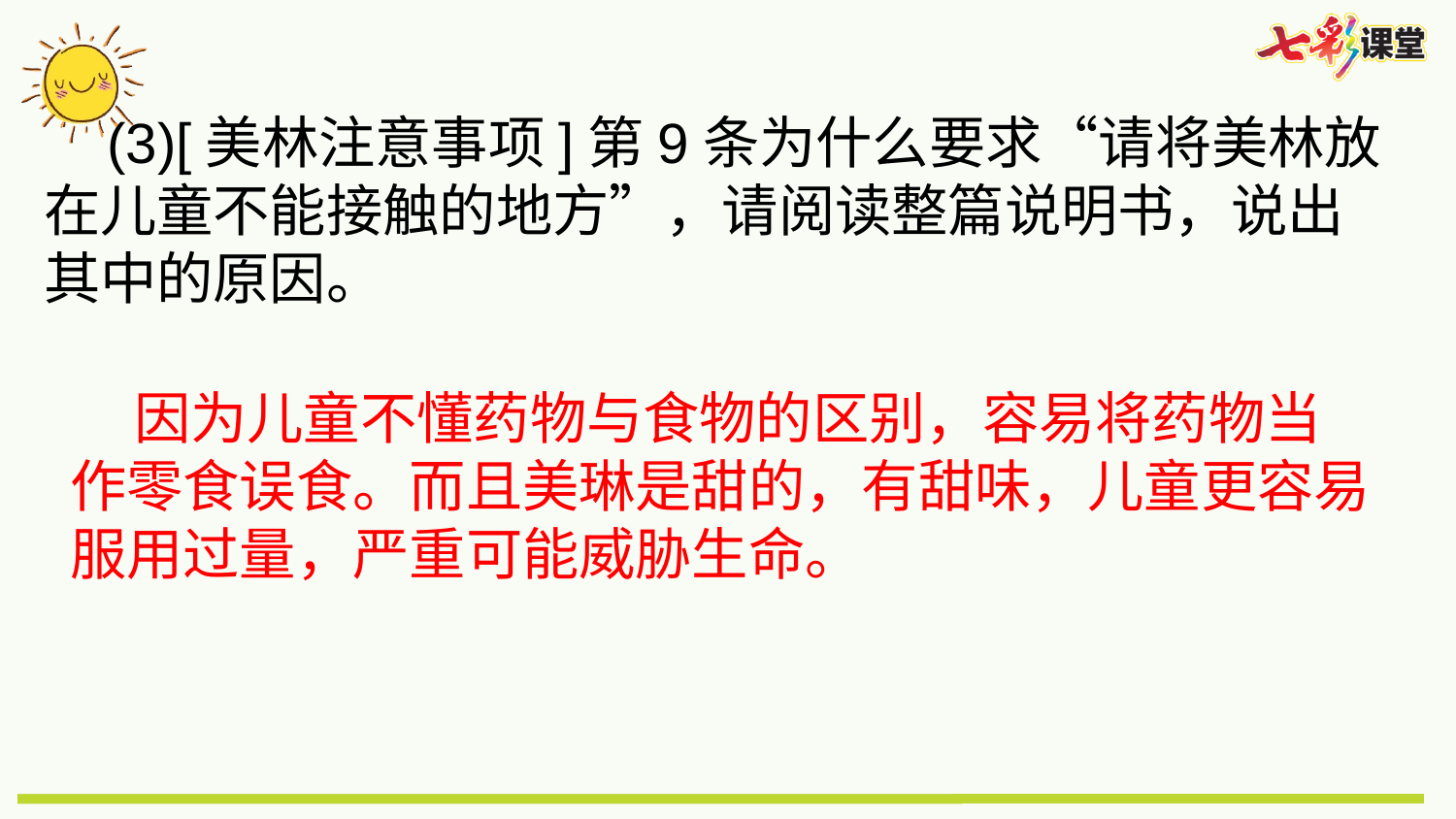

(3)[美林注意事项]第9条为什么要求“请将美林放在儿童不能接触的地方”，请阅读整篇说明书，说出其中的原因。
    因为儿童不懂药物与食物的区别，容易将药物当作零食误食。而且美琳是甜的，有甜味，儿童更容易服用过量，严重可能威胁生命。